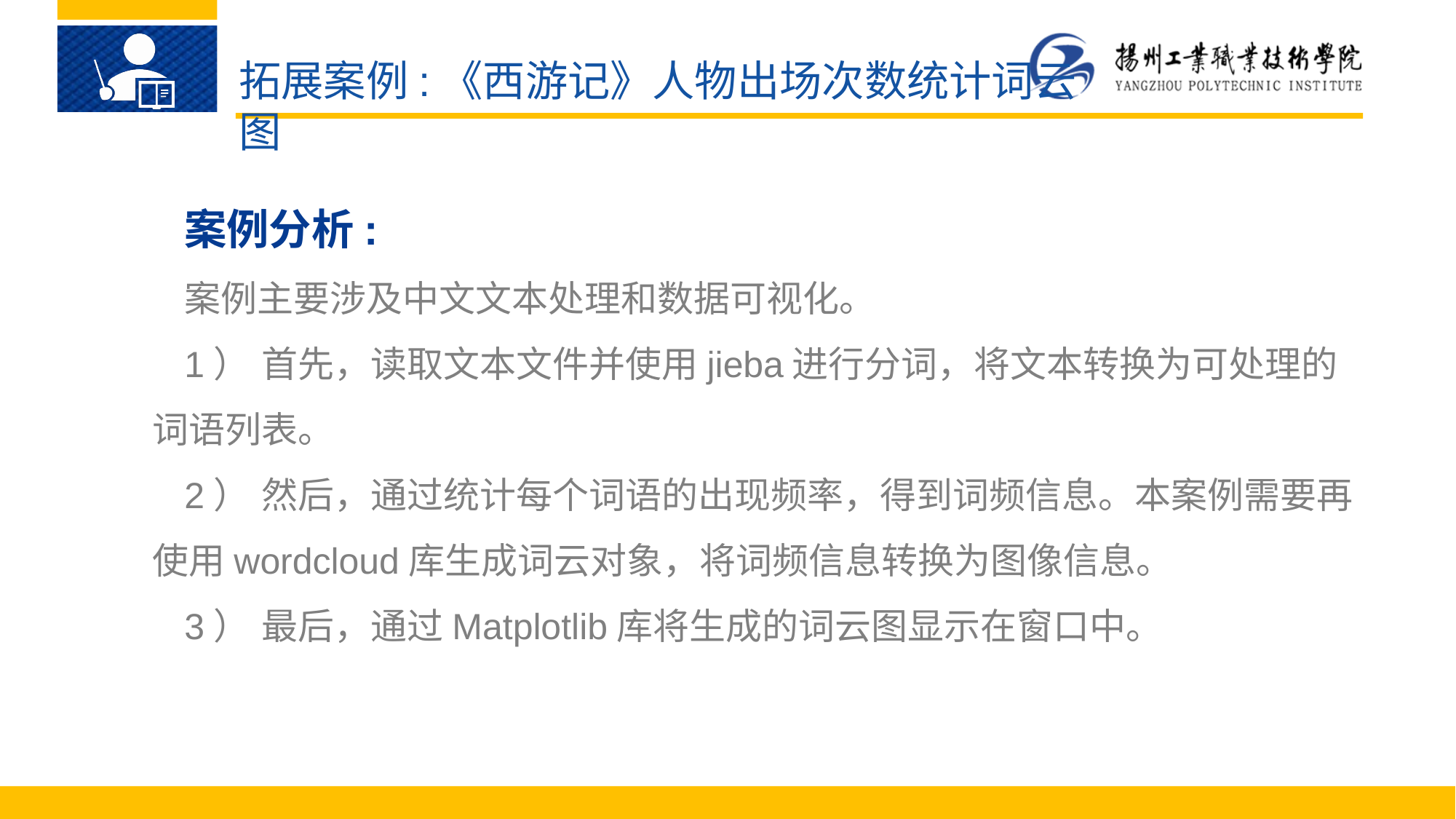

拓展案例:《西游记》人物出场次数统计词云图
案例分析:
案例主要涉及中文文本处理和数据可视化。
1）	首先，读取文本文件并使用jieba进行分词，将文本转换为可处理的词语列表。
2）	然后，通过统计每个词语的出现频率，得到词频信息。本案例需要再使用wordcloud库生成词云对象，将词频信息转换为图像信息。
3）	最后，通过Matplotlib库将生成的词云图显示在窗口中。